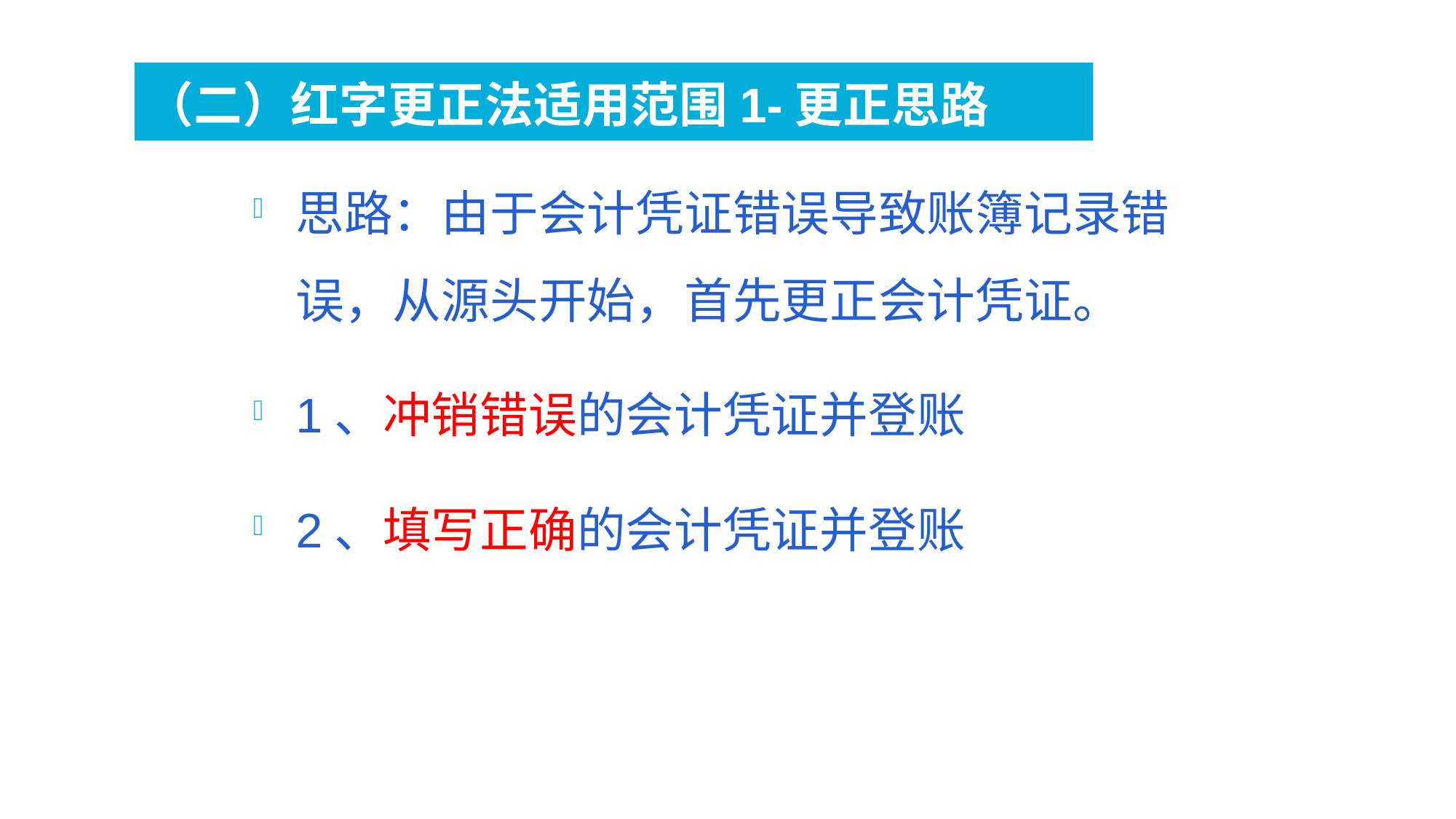

（二）红字更正法适用范围1-更正思路
思路：由于会计凭证错误导致账簿记录错误，从源头开始，首先更正会计凭证。
1、冲销错误的会计凭证并登账
2、填写正确的会计凭证并登账
19